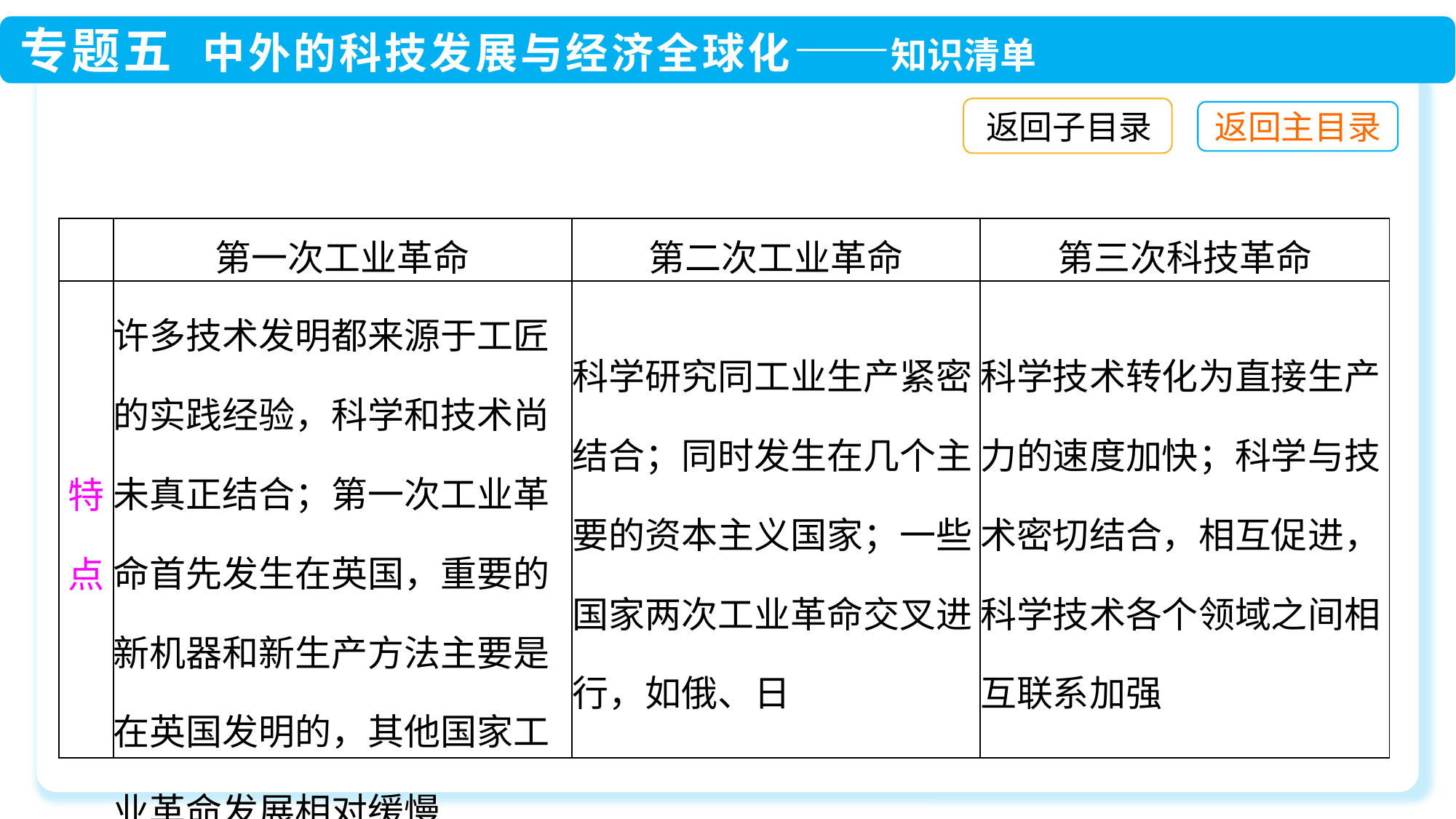

返回子目录
|  | 第一次工业革命 | 第二次工业革命 | 第三次科技革命 |
| --- | --- | --- | --- |
| 特点 | 许多技术发明都来源于工匠的实践经验，科学和技术尚未真正结合；第一次工业革命首先发生在英国，重要的新机器和新生产方法主要是在英国发明的，其他国家工业革命发展相对缓慢 | 科学研究同工业生产紧密结合；同时发生在几个主要的资本主义国家；一些国家两次工业革命交叉进行，如俄、日 | 科学技术转化为直接生产力的速度加快；科学与技术密切结合，相互促进，科学技术各个领域之间相互联系加强 |